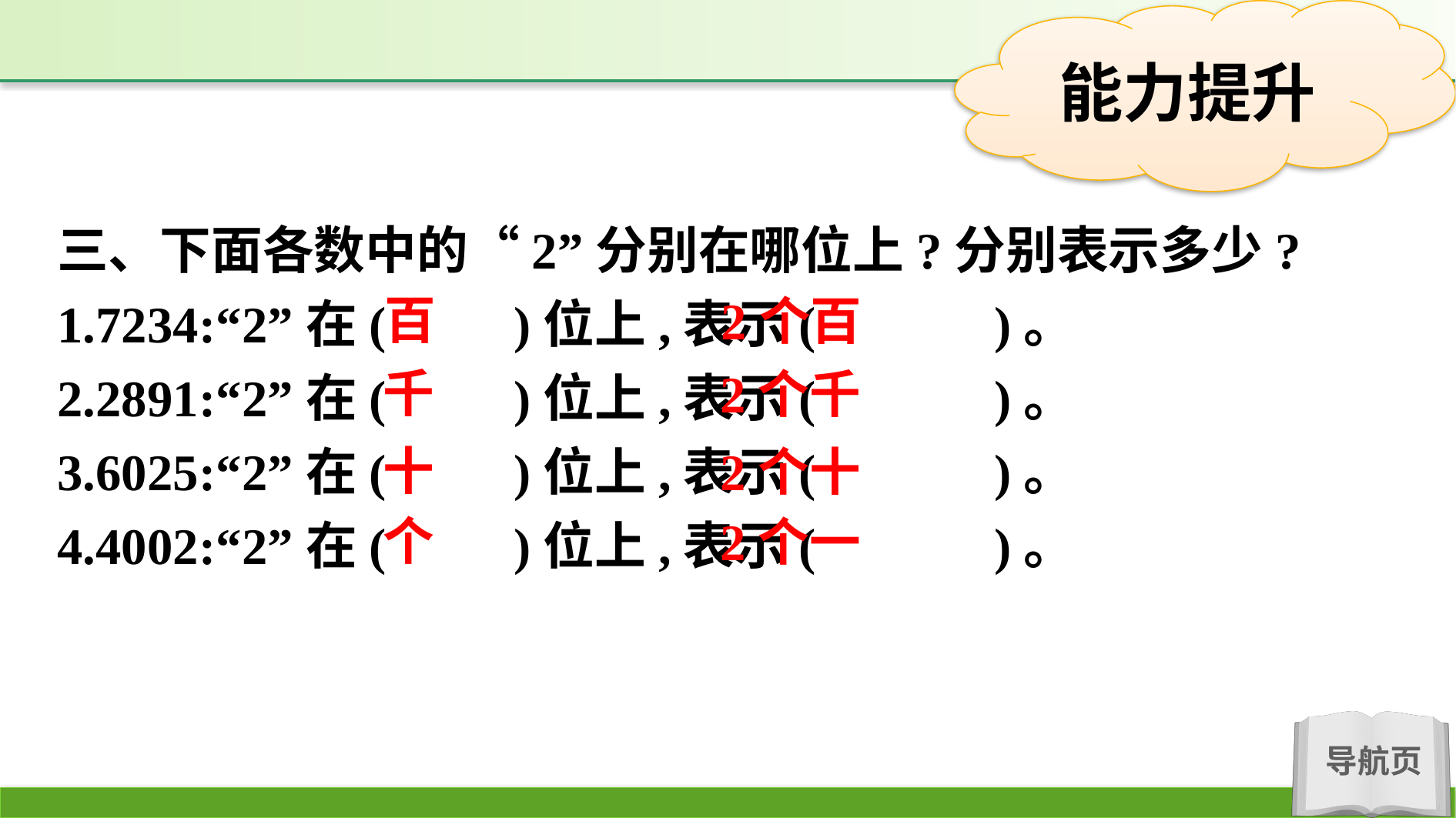

三、下面各数中的“2”分别在哪位上?分别表示多少?
1.7234:“2”在(　　)位上,表示(　　　)。
2.2891:“2”在(　　)位上,表示(　　　)。
3.6025:“2”在(　　)位上,表示(　　　)。
4.4002:“2”在(　　)位上,表示(　　　)。
百
2个百
千
2个千
十
2个十
个
2个一